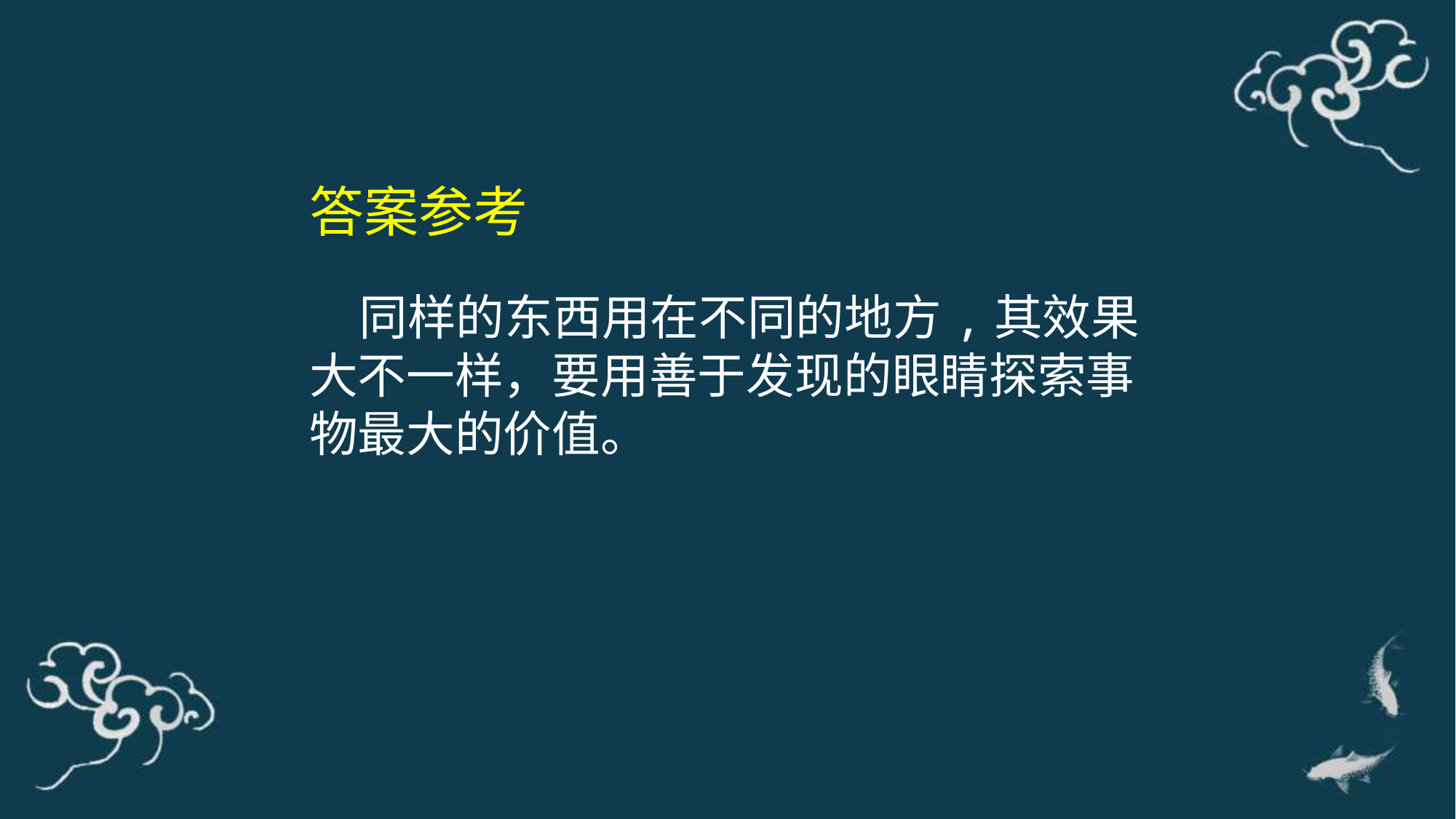

答案参考

     同样的东西用在不同的地方,其效果大不一样，要用善于发现的眼睛探索事物最大的价值。